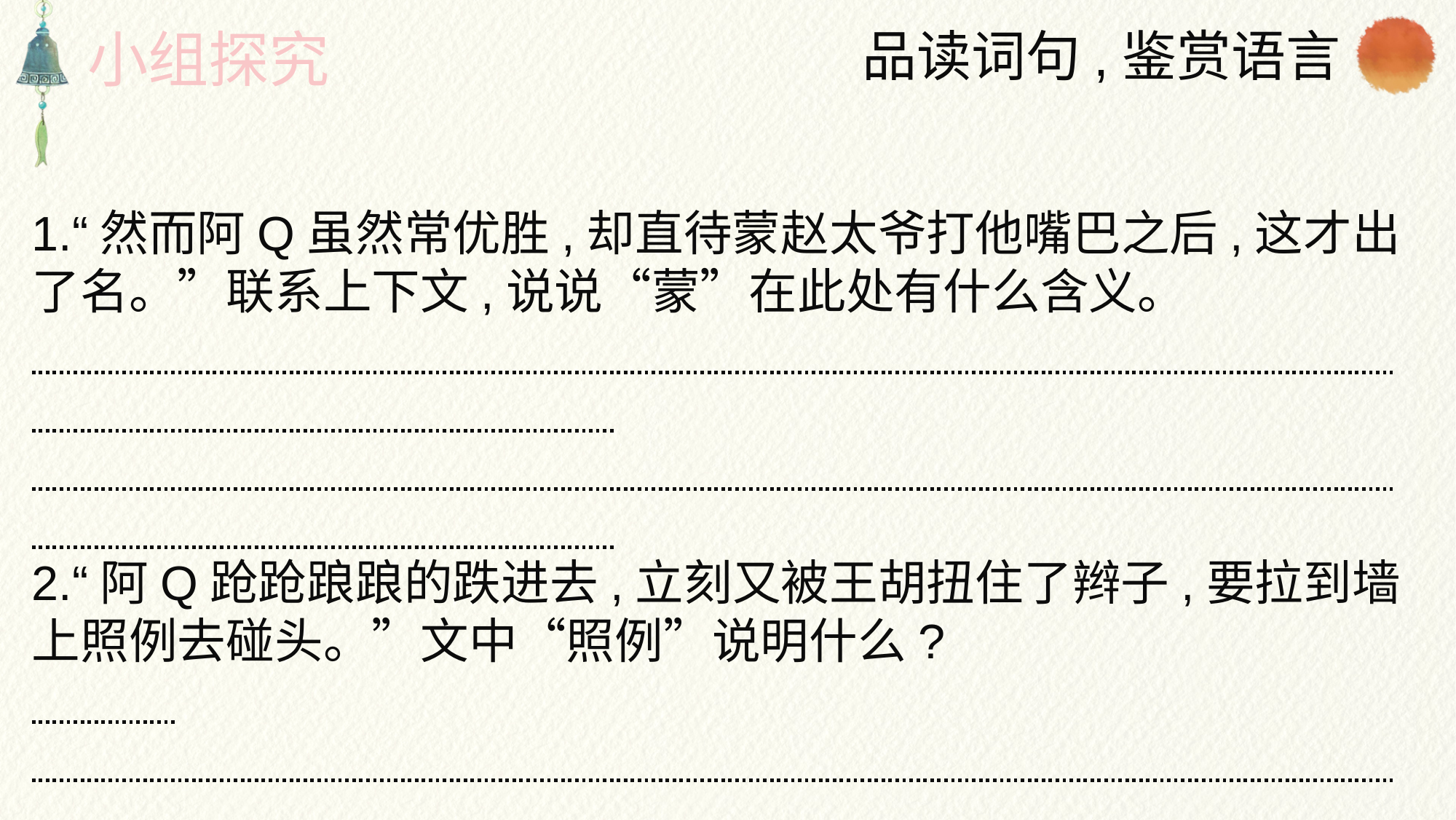

小组探究
品读词句,鉴赏语言
1.“然而阿Q虽然常优胜,却直待蒙赵太爷打他嘴巴之后,这才出了名。”联系上下文,说说“蒙”在此处有什么含义。

2.“阿Q跄跄踉踉的跌进去,立刻又被王胡扭住了辫子,要拉到墙上照例去碰头。”文中“照例”说明什么?

3.与阿Q的“十分得意”相比,“酒店里的人”为什么只有“九分得意”?这揭示出一个怎样令人深思的社会现象?